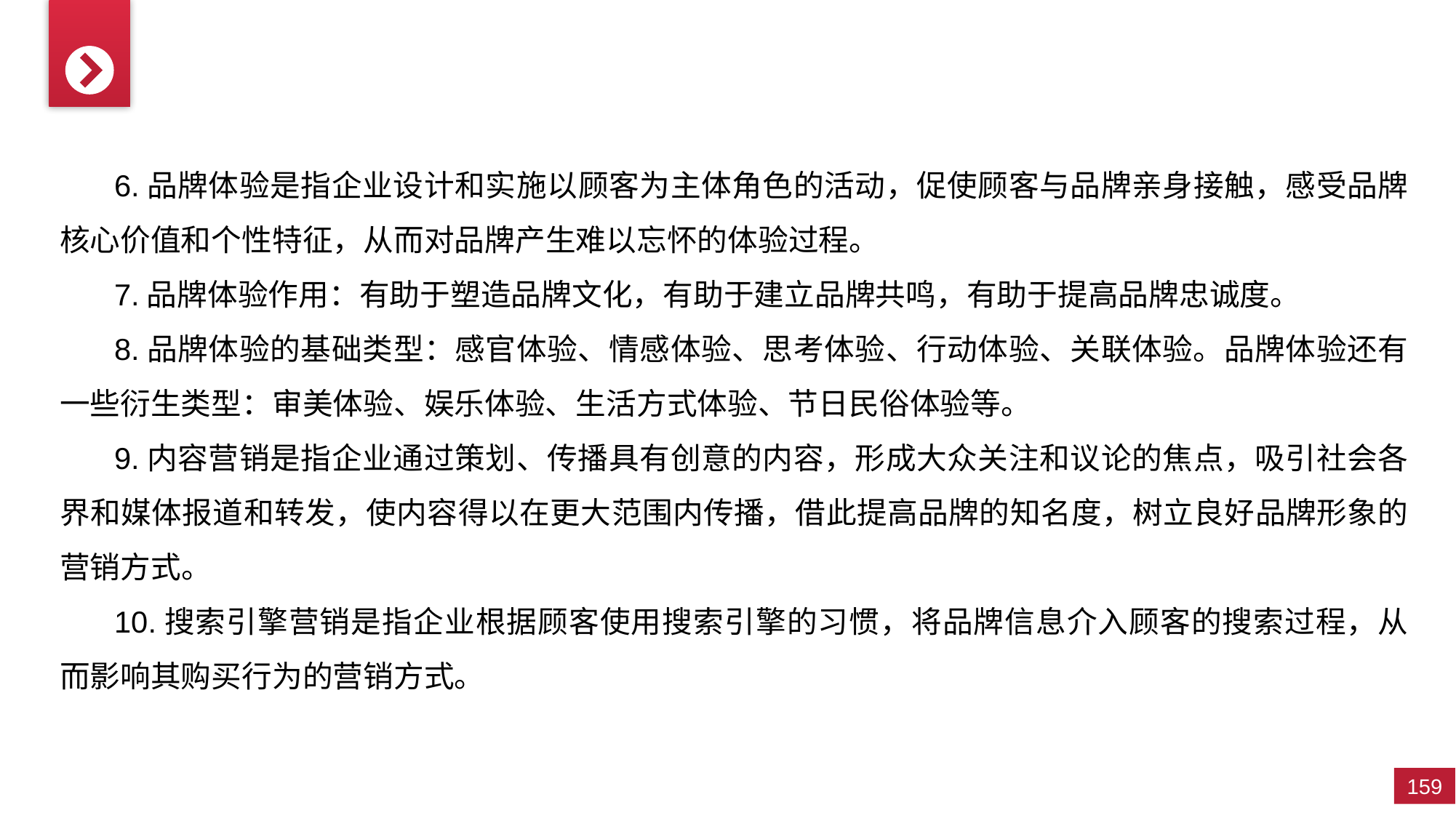

6.品牌体验是指企业设计和实施以顾客为主体角色的活动，促使顾客与品牌亲身接触，感受品牌核心价值和个性特征，从而对品牌产生难以忘怀的体验过程。
7.品牌体验作用：有助于塑造品牌文化，有助于建立品牌共鸣，有助于提高品牌忠诚度。
8.品牌体验的基础类型：感官体验、情感体验、思考体验、行动体验、关联体验。品牌体验还有一些衍生类型：审美体验、娱乐体验、生活方式体验、节日民俗体验等。
9.内容营销是指企业通过策划、传播具有创意的内容，形成大众关注和议论的焦点，吸引社会各界和媒体报道和转发，使内容得以在更大范围内传播，借此提高品牌的知名度，树立良好品牌形象的营销方式。
10.搜索引擎营销是指企业根据顾客使用搜索引擎的习惯，将品牌信息介入顾客的搜索过程，从而影响其购买行为的营销方式。